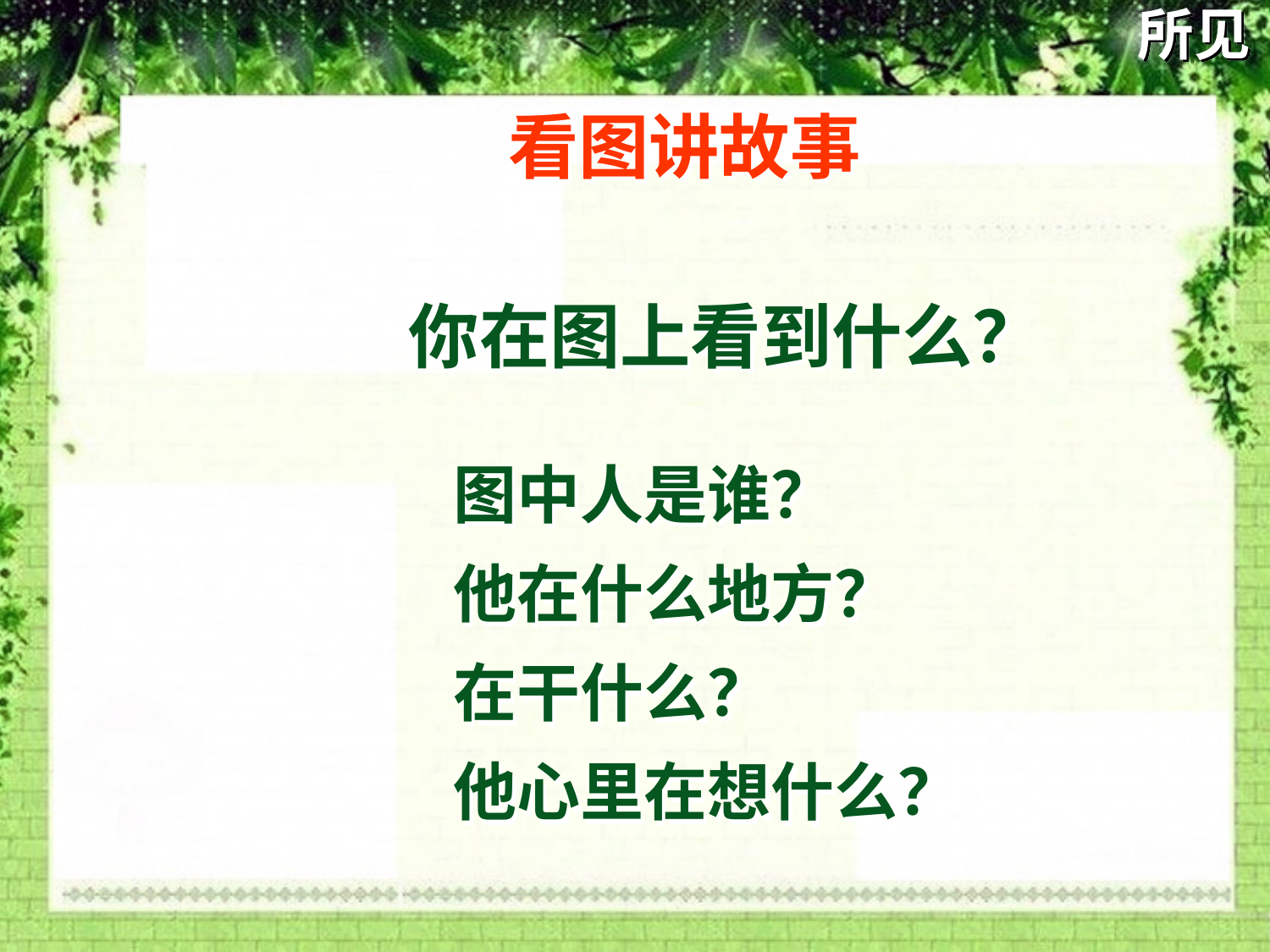

所见
看图讲故事
你在图上看到什么？
图中人是谁？
他在什么地方？
在干什么？
他心里在想什么？